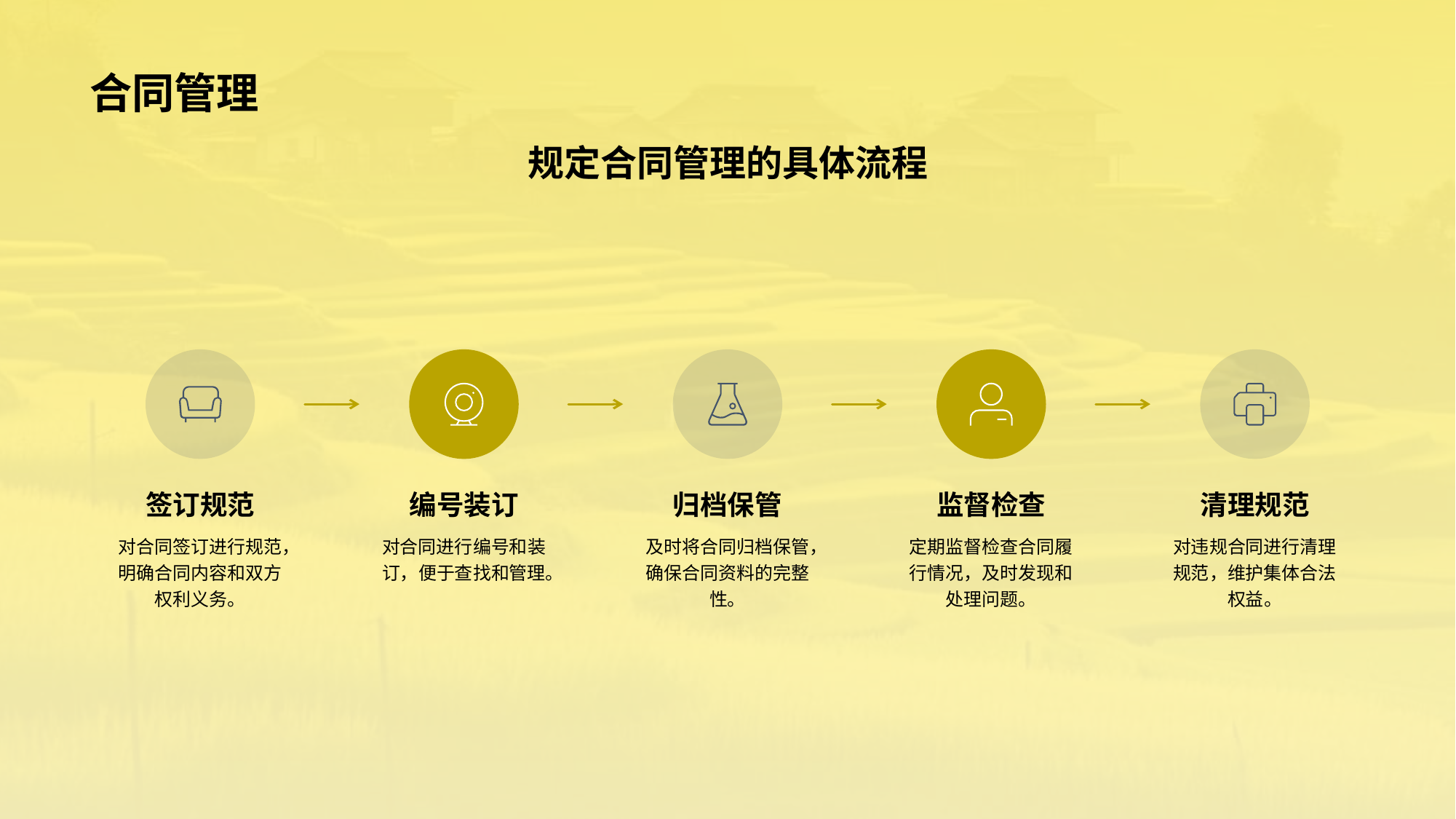

# 合同管理
规定合同管理的具体流程

签订规范
对合同签订进行规范，明确合同内容和双方权利义务。

编号装订
对合同进行编号和装订，便于查找和管理。

归档保管
及时将合同归档保管，确保合同资料的完整性。

监督检查
定期监督检查合同履行情况，及时发现和处理问题。

清理规范
对违规合同进行清理规范，维护集体合法权益。